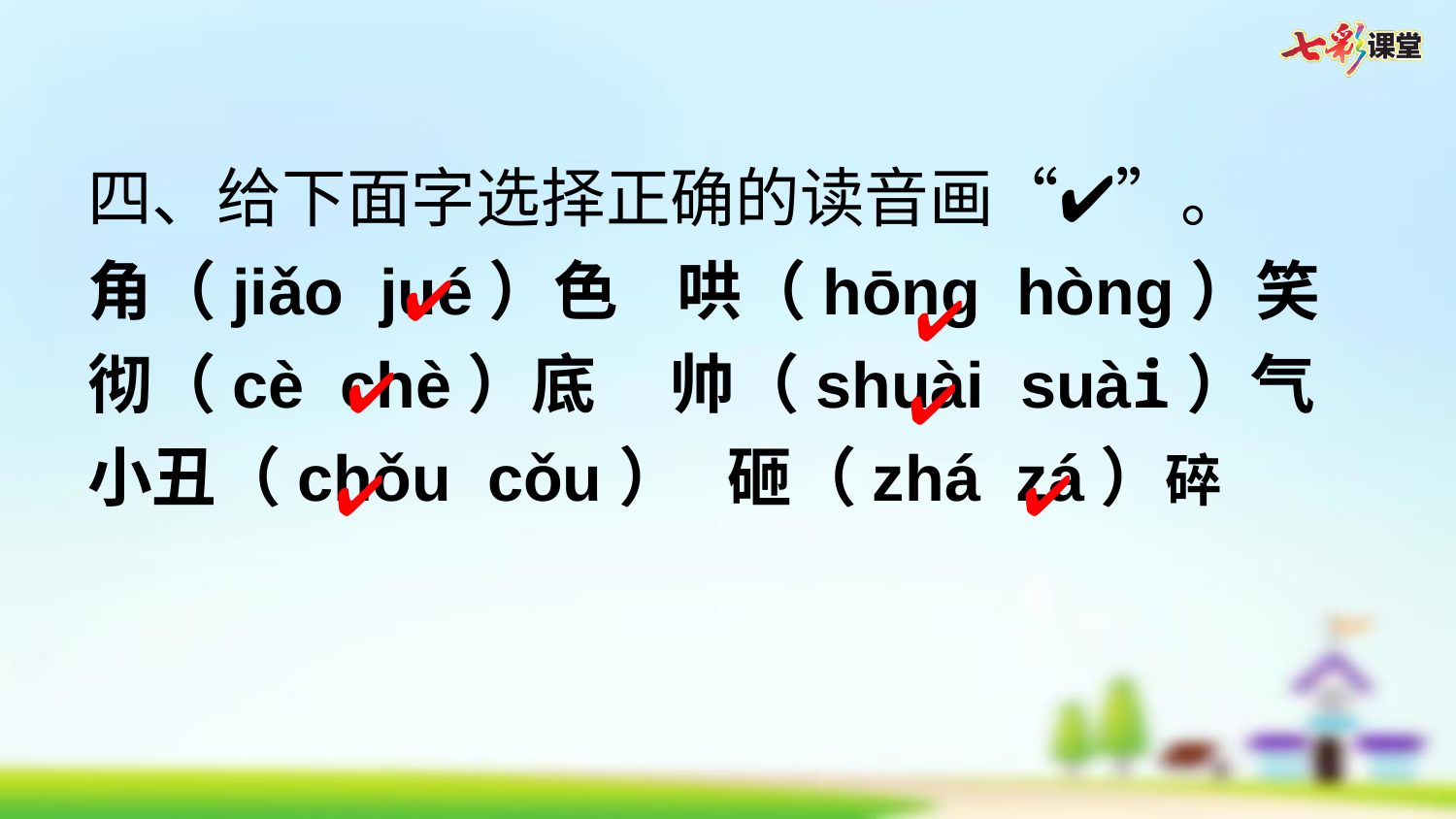

四、给下面字选择正确的读音画“✔”。
角（jiǎo  jué）色    哄（hōnɡ  hònɡ）笑
彻（cè  chè）底     帅（shuài  suài）气
小丑（chǒu  cǒu）   砸（zhá  zá）碎
✔
✔
✔
✔
✔
✔